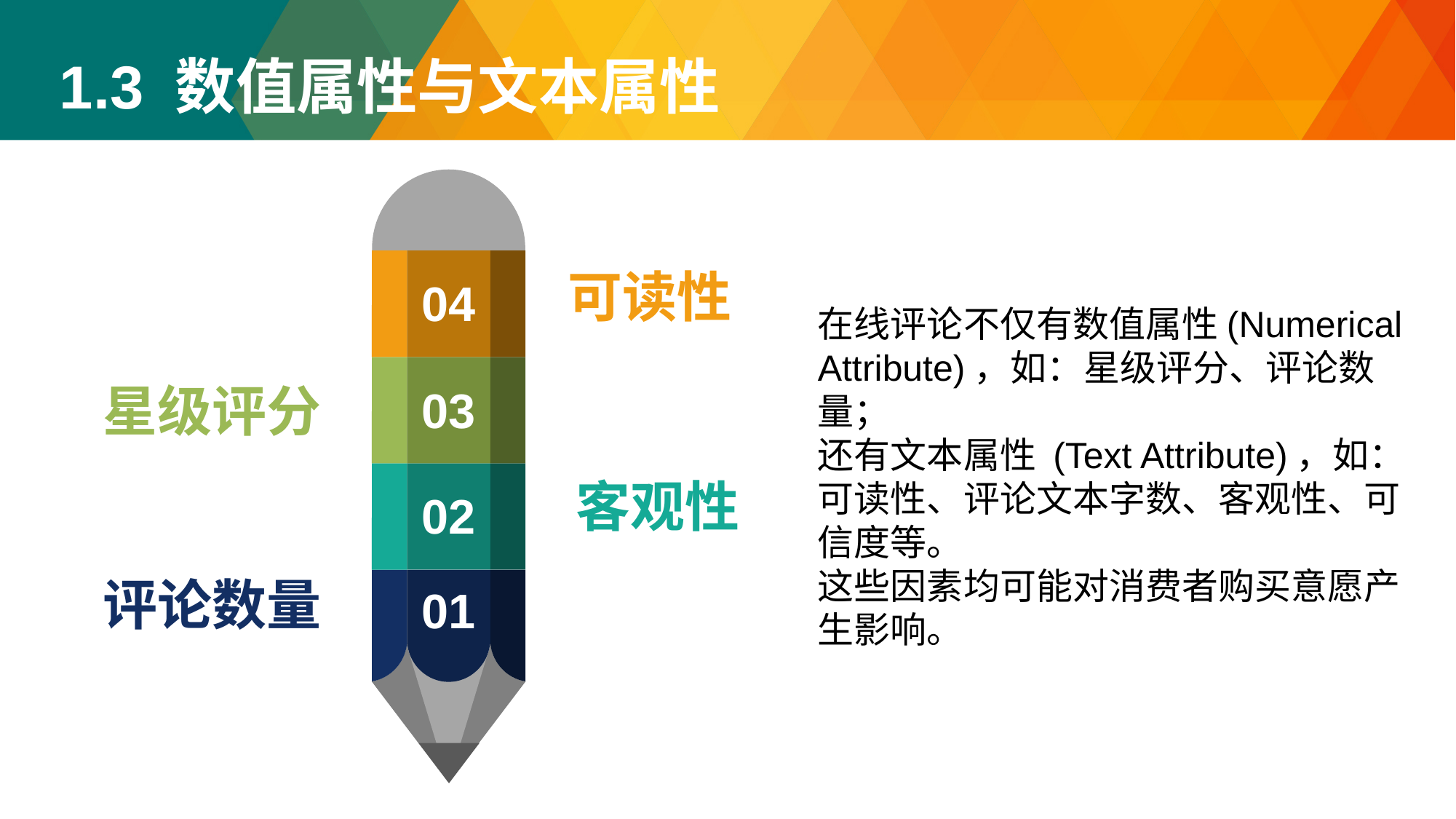

1.3 数值属性与文本属性

04
可读性
在线评论不仅有数值属性(Numerical Attribute)，如：星级评分、评论数量；
还有文本属性 (Text Attribute)，如：可读性、评论文本字数、客观性、可信度等。
这些因素均可能对消费者购买意愿产生影响。

03
星级评分

02
客观性

01
评论数量